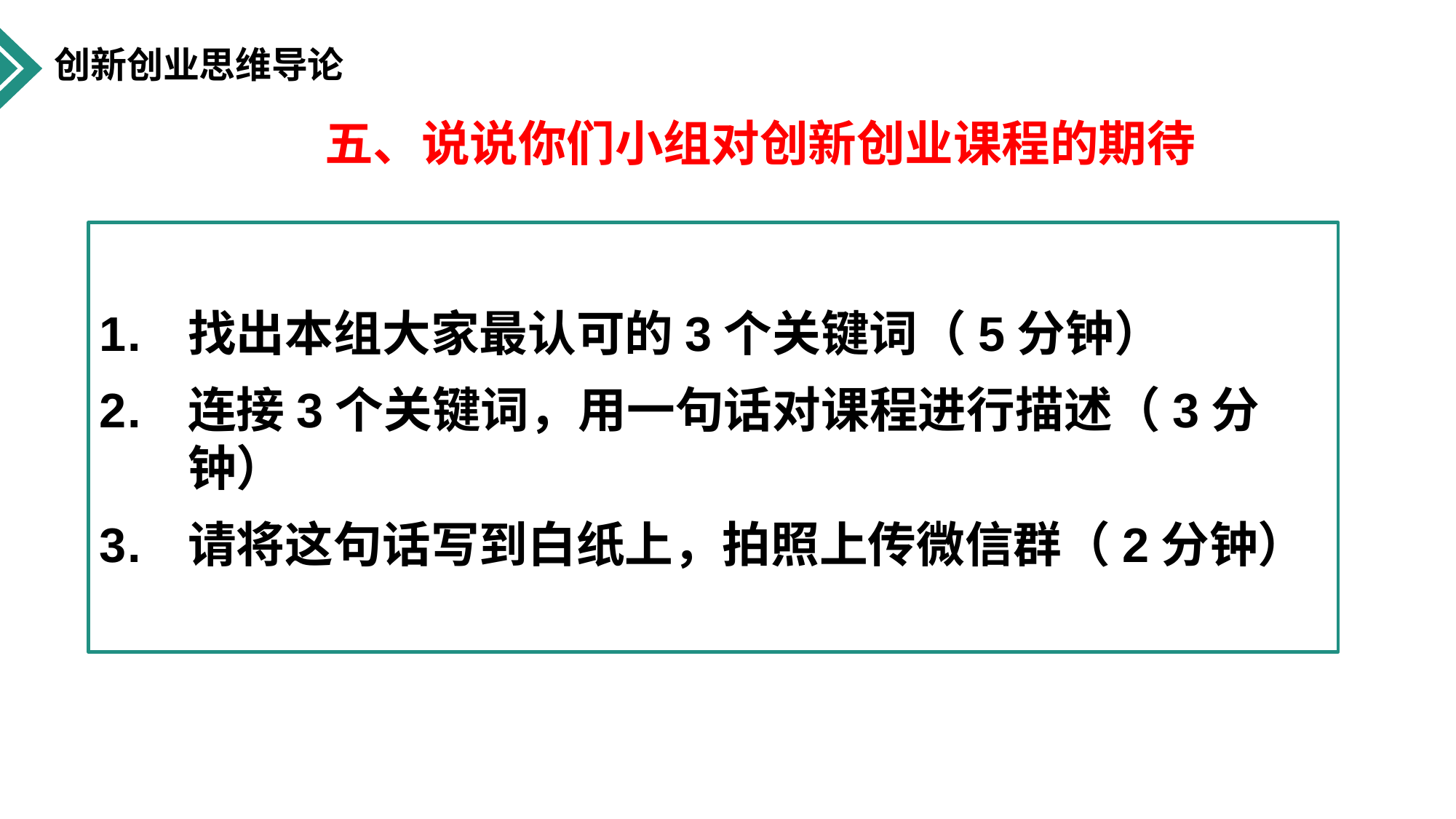

创新创业思维导论
五、说说你们小组对创新创业课程的期待
找出本组大家最认可的3个关键词（5分钟）
连接3个关键词，用一句话对课程进行描述（3分钟）
请将这句话写到白纸上，拍照上传微信群（2分钟）